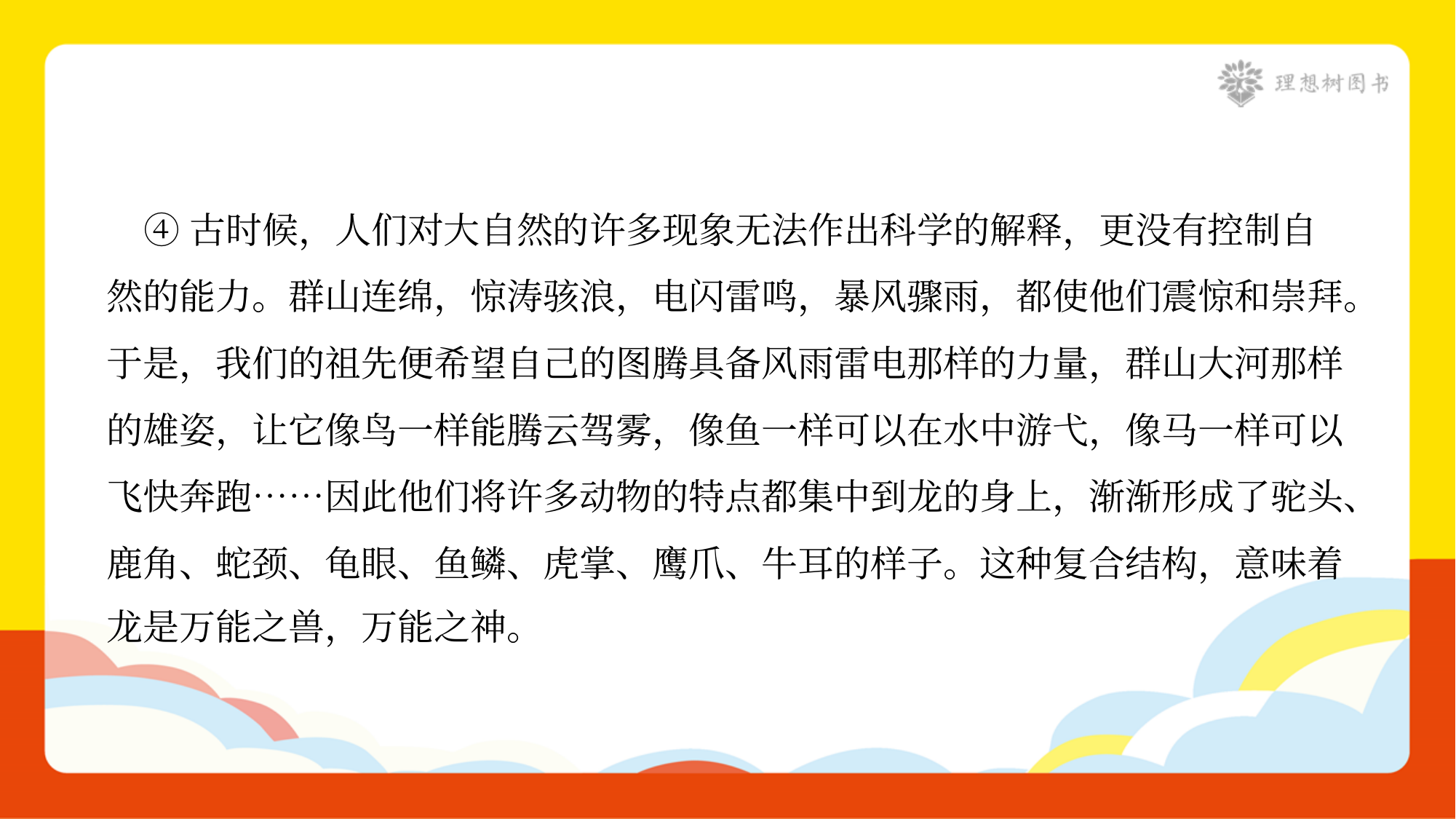

④古时候，人们对大自然的许多现象无法作出科学的解释，更没有控制自
然的能力。群山连绵，惊涛骇浪，电闪雷鸣，暴风骤雨，都使他们震惊和崇拜。
于是，我们的祖先便希望自己的图腾具备风雨雷电那样的力量，群山大河那样
的雄姿，让它像鸟一样能腾云驾雾，像鱼一样可以在水中游弋，像马一样可以
飞快奔跑……因此他们将许多动物的特点都集中到龙的身上，渐渐形成了驼头、
鹿角、蛇颈、龟眼、鱼鳞、虎掌、鹰爪、牛耳的样子。这种复合结构，意味着
龙是万能之兽，万能之神。